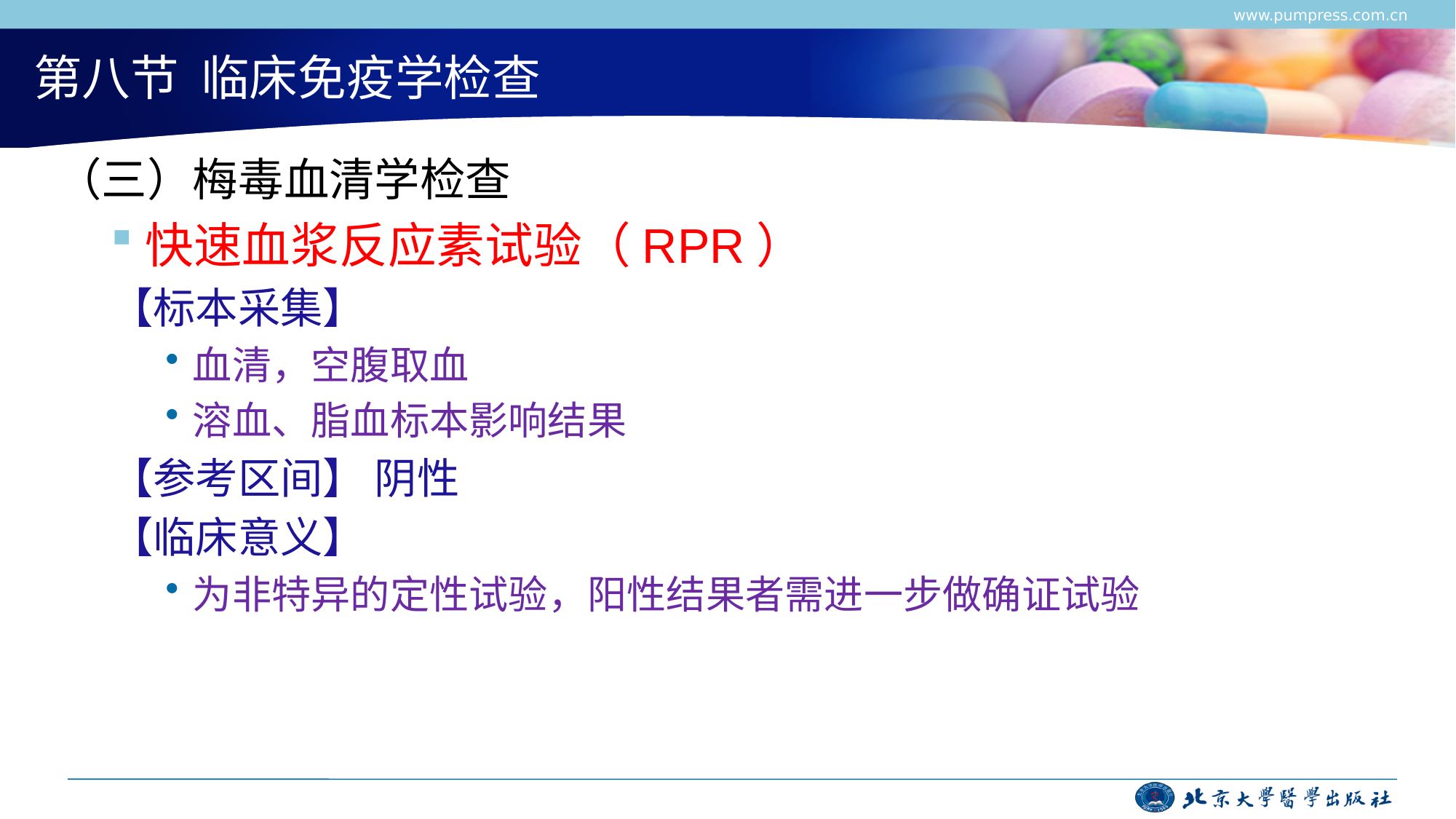

www.pumpress.com.cn
# 第八节  临床免疫学检查
（三）梅毒血清学检查
快速血浆反应素试验（RPR）
【标本采集】
血清，空腹取血
溶血、脂血标本影响结果
【参考区间】 阴性
【临床意义】
为非特异的定性试验，阳性结果者需进一步做确证试验